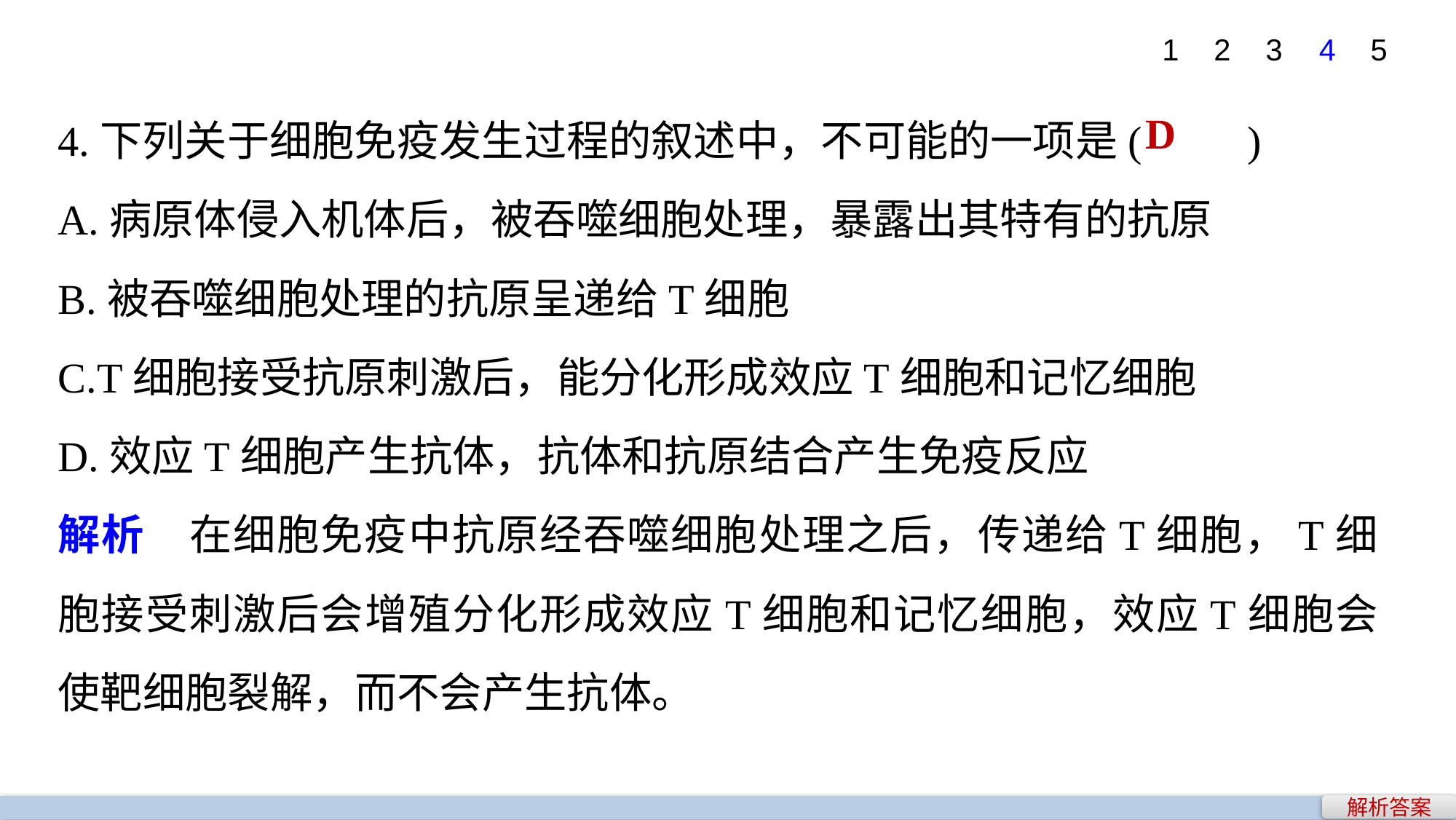

1
2
3
4
5
4.下列关于细胞免疫发生过程的叙述中，不可能的一项是(　　)
A.病原体侵入机体后，被吞噬细胞处理，暴露出其特有的抗原
B.被吞噬细胞处理的抗原呈递给T细胞
C.T细胞接受抗原刺激后，能分化形成效应T细胞和记忆细胞
D.效应T细胞产生抗体，抗体和抗原结合产生免疫反应
解析　在细胞免疫中抗原经吞噬细胞处理之后，传递给T细胞，T细胞接受刺激后会增殖分化形成效应T细胞和记忆细胞，效应T细胞会使靶细胞裂解，而不会产生抗体。
D
解析答案